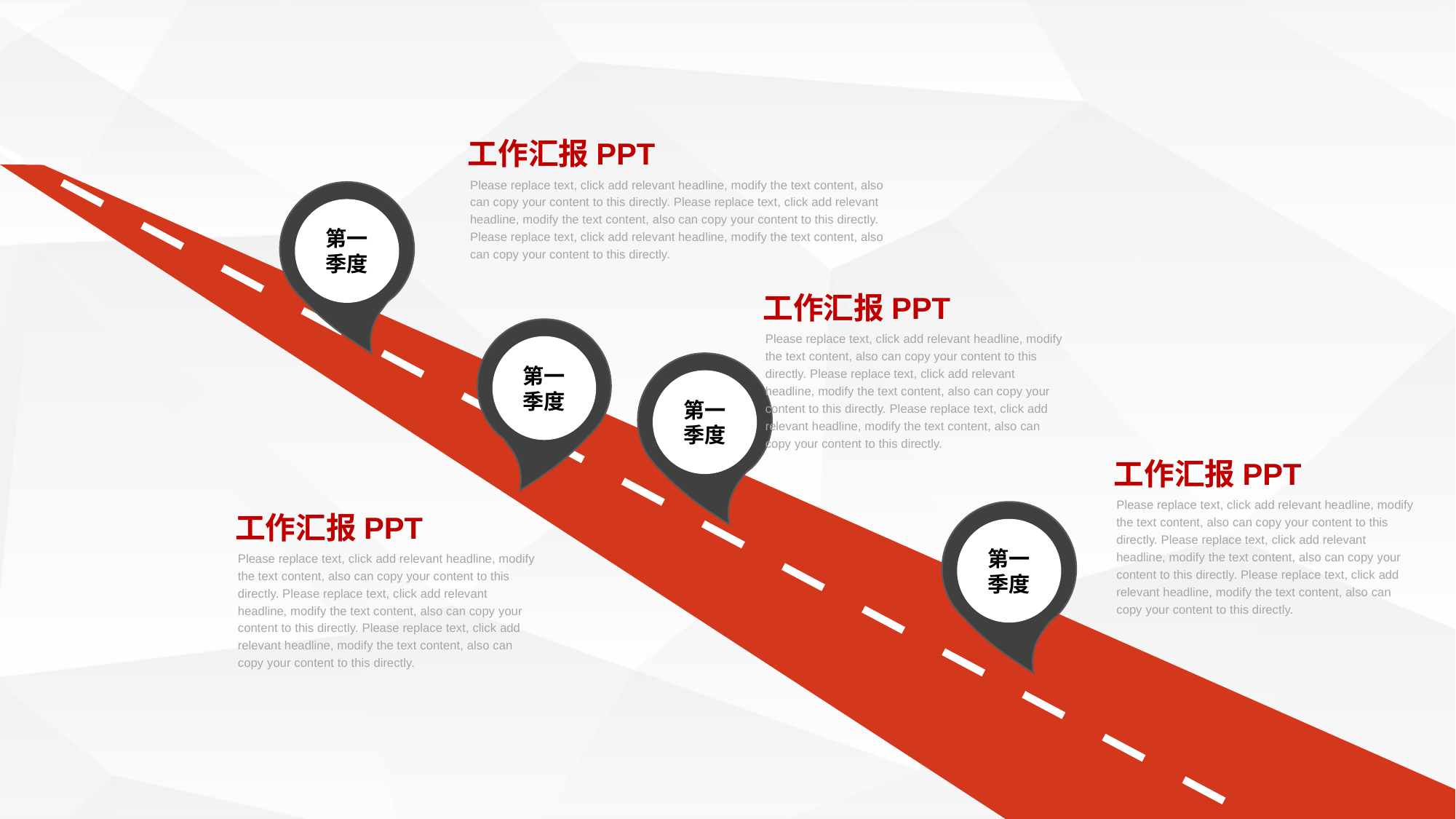

工作汇报PPT

Please replace text, click add relevant headline, modify the text content, also can copy your content to this directly. Please replace text, click add relevant headline, modify the text content, also can copy your content to this directly. Please replace text, click add relevant headline, modify the text content, also can copy your content to this directly.

第一季度
工作汇报PPT

第一季度
Please replace text, click add relevant headline, modify the text content, also can copy your content to this directly. Please replace text, click add relevant headline, modify the text content, also can copy your content to this directly. Please replace text, click add relevant headline, modify the text content, also can copy your content to this directly.

第一季度
工作汇报PPT
Please replace text, click add relevant headline, modify the text content, also can copy your content to this directly. Please replace text, click add relevant headline, modify the text content, also can copy your content to this directly. Please replace text, click add relevant headline, modify the text content, also can copy your content to this directly.

第一季度
工作汇报PPT
Please replace text, click add relevant headline, modify the text content, also can copy your content to this directly. Please replace text, click add relevant headline, modify the text content, also can copy your content to this directly. Please replace text, click add relevant headline, modify the text content, also can copy your content to this directly.